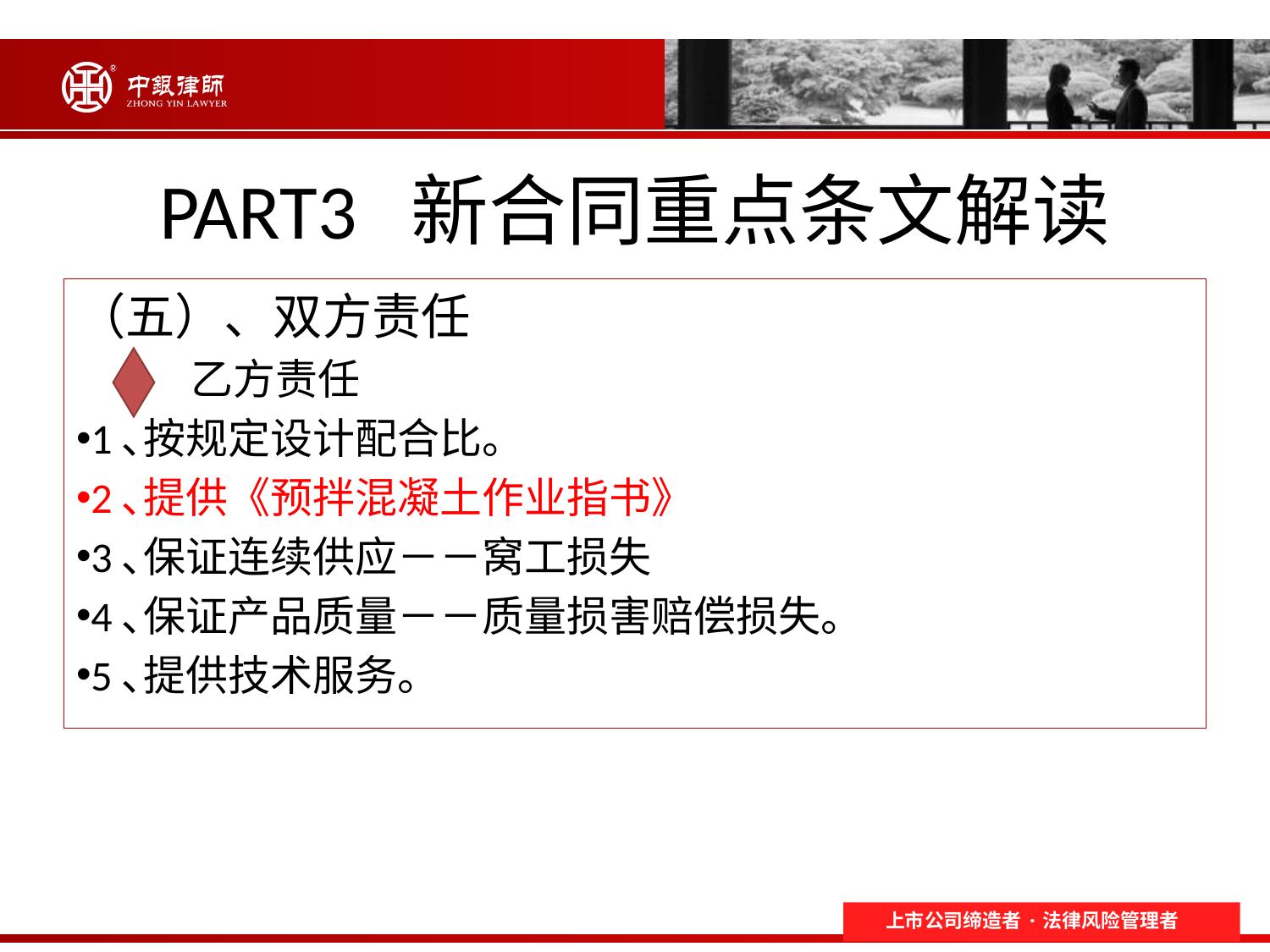

# PART3  新合同重点条文解读
（五）、双方责任
           乙方责任
1､按规定设计配合比。
2､提供《预拌混凝土作业指书》
3､保证连续供应－－窝工损失
4､保证产品质量－－质量损害赔偿损失。
5､提供技术服务。